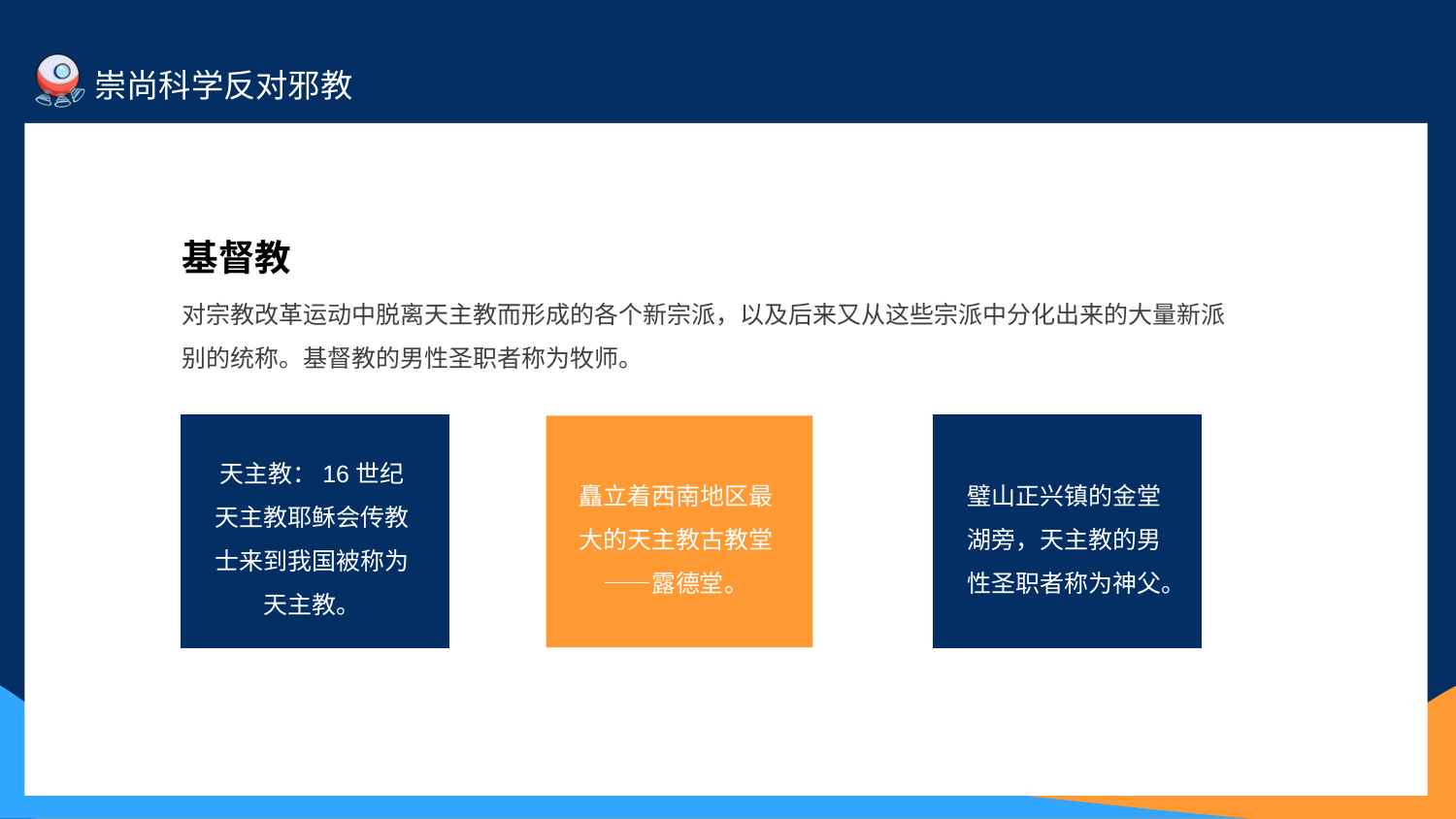

基督教
对宗教改革运动中脱离天主教而形成的各个新宗派，以及后来又从这些宗派中分化出来的大量新派别的统称。基督教的男性圣职者称为牧师。

天主教：16世纪天主教耶稣会传教士来到我国被称为天主教。

矗立着西南地区最大的天主教古教堂——露德堂。

璧山正兴镇的金堂湖旁，天主教的男性圣职者称为神父。